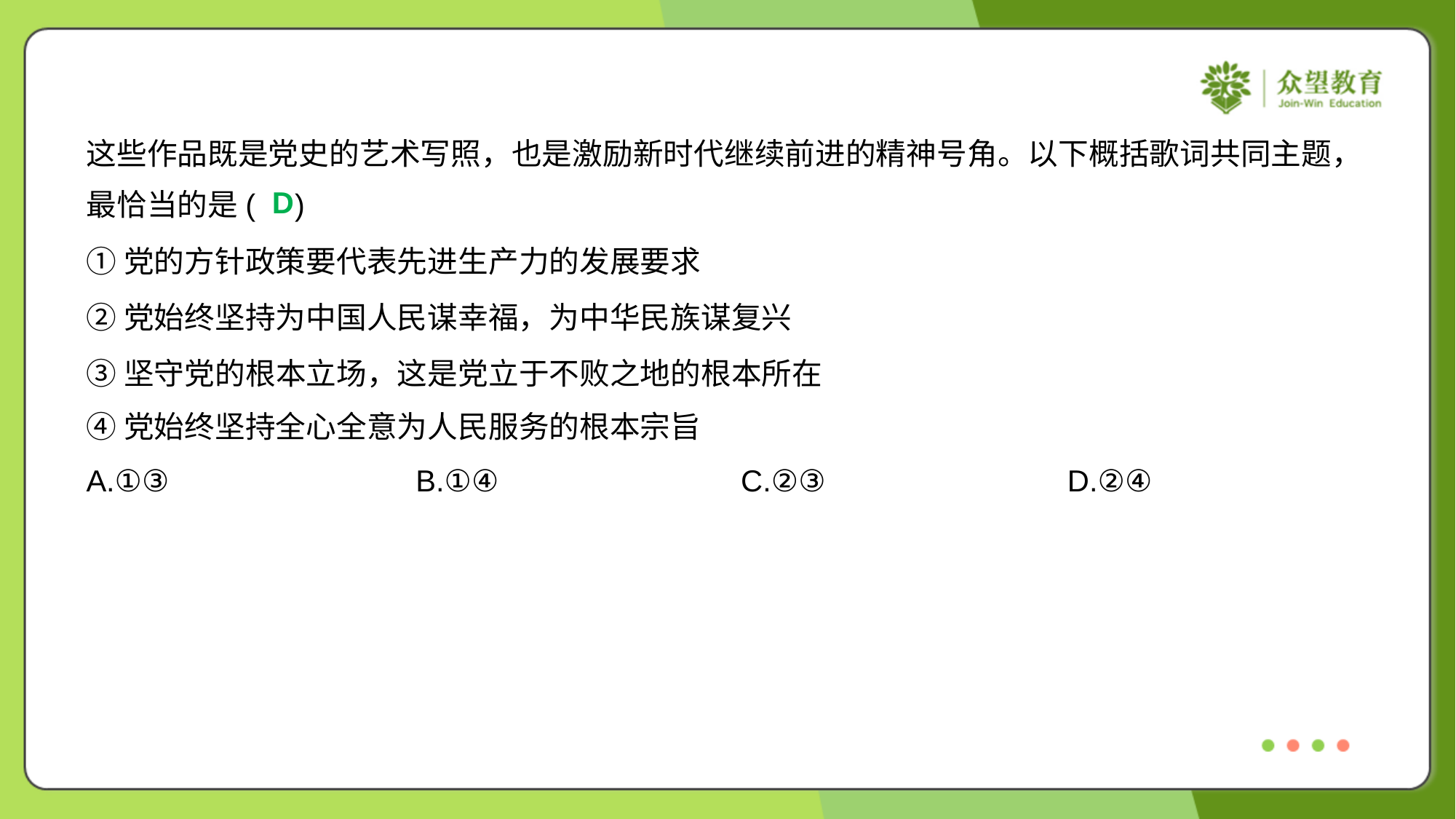

这些作品既是党史的艺术写照，也是激励新时代继续前进的精神号角。以下概括歌词共同主题，
最恰当的是(     )
D
①党的方针政策要代表先进生产力的发展要求
②党始终坚持为中国人民谋幸福，为中华民族谋复兴
③坚守党的根本立场，这是党立于不败之地的根本所在
④党始终坚持全心全意为人民服务的根本宗旨
A.①③	B.①④	C.②③	D.②④